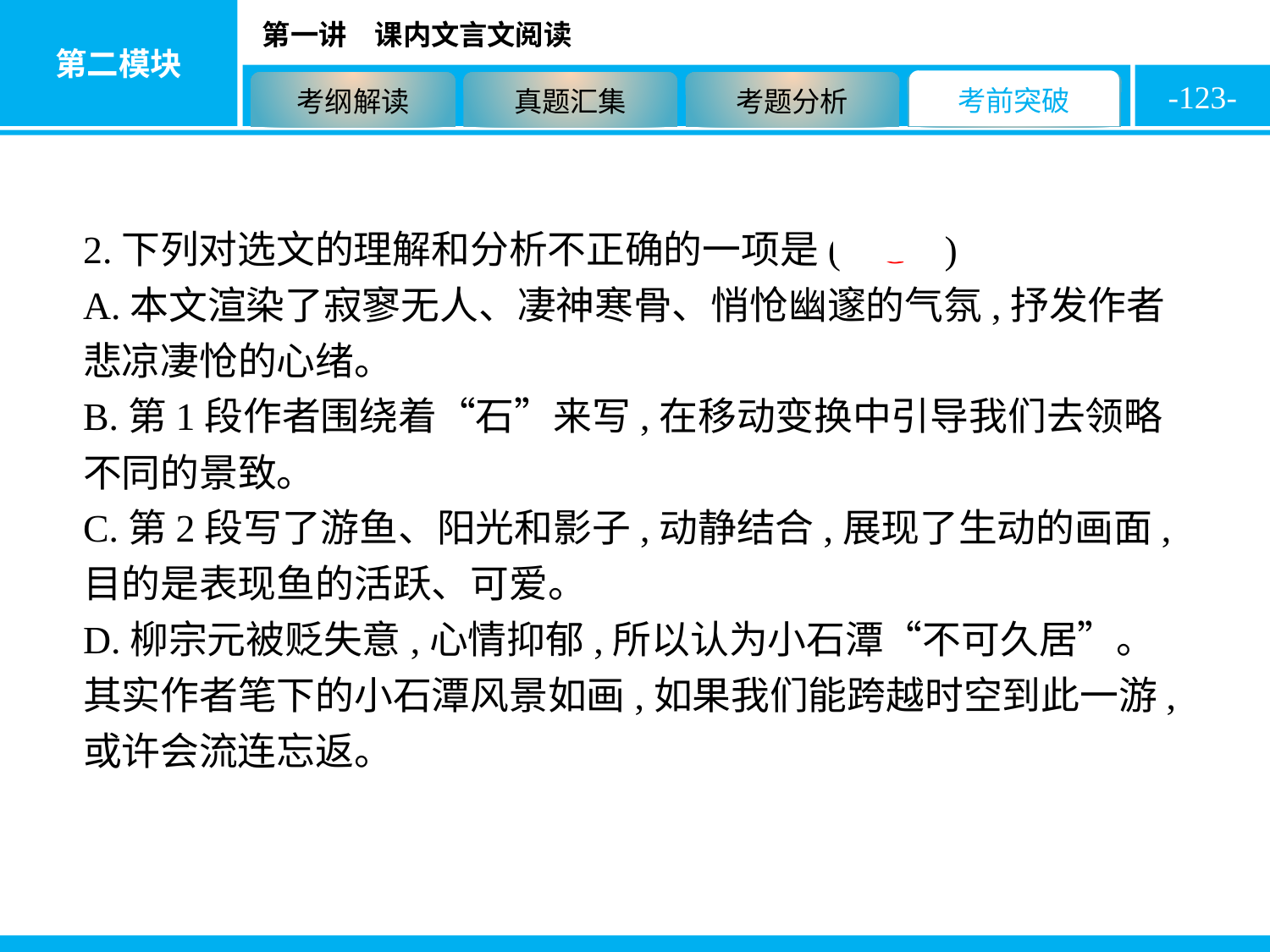

-123-
2.下列对选文的理解和分析不正确的一项是(    C    )
A.本文渲染了寂寥无人、凄神寒骨、悄怆幽邃的气氛,抒发作者悲凉凄怆的心绪。
B.第1段作者围绕着“石”来写,在移动变换中引导我们去领略不同的景致。
C.第2段写了游鱼、阳光和影子,动静结合,展现了生动的画面,目的是表现鱼的活跃、可爱。
D.柳宗元被贬失意,心情抑郁,所以认为小石潭“不可久居”。其实作者笔下的小石潭风景如画,如果我们能跨越时空到此一游,或许会流连忘返。